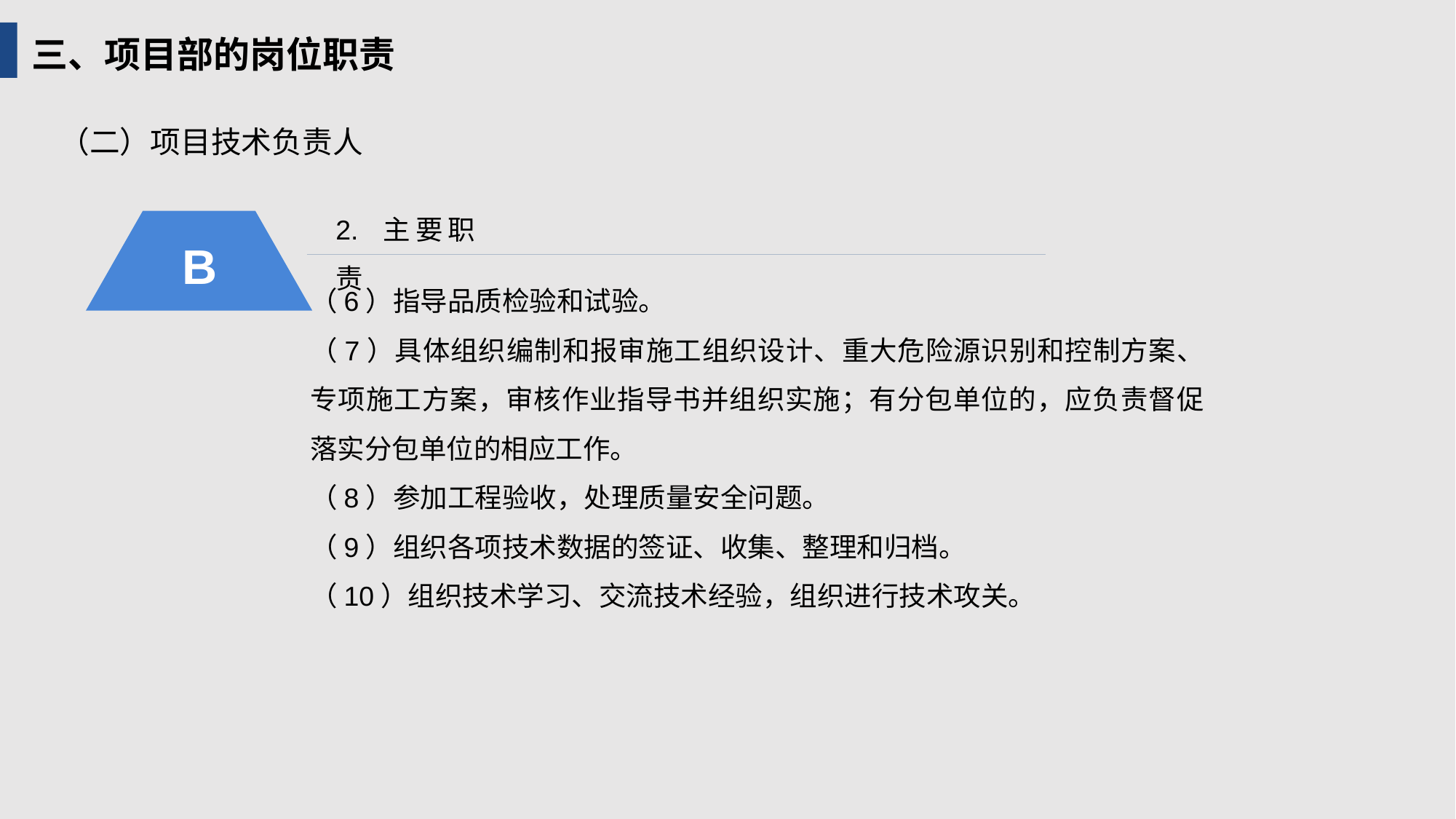

三、项目部的岗位职责
（二）项目技术负责人
2. 主要职责

B
（6）指导品质检验和试验。
（7）具体组织编制和报审施工组织设计、重大危险源识别和控制方案、专项施工方案，审核作业指导书并组织实施；有分包单位的，应负责督促落实分包单位的相应工作。
（8）参加工程验收，处理质量安全问题。
（9）组织各项技术数据的签证、收集、整理和归档。
（10）组织技术学习、交流技术经验，组织进行技术攻关。